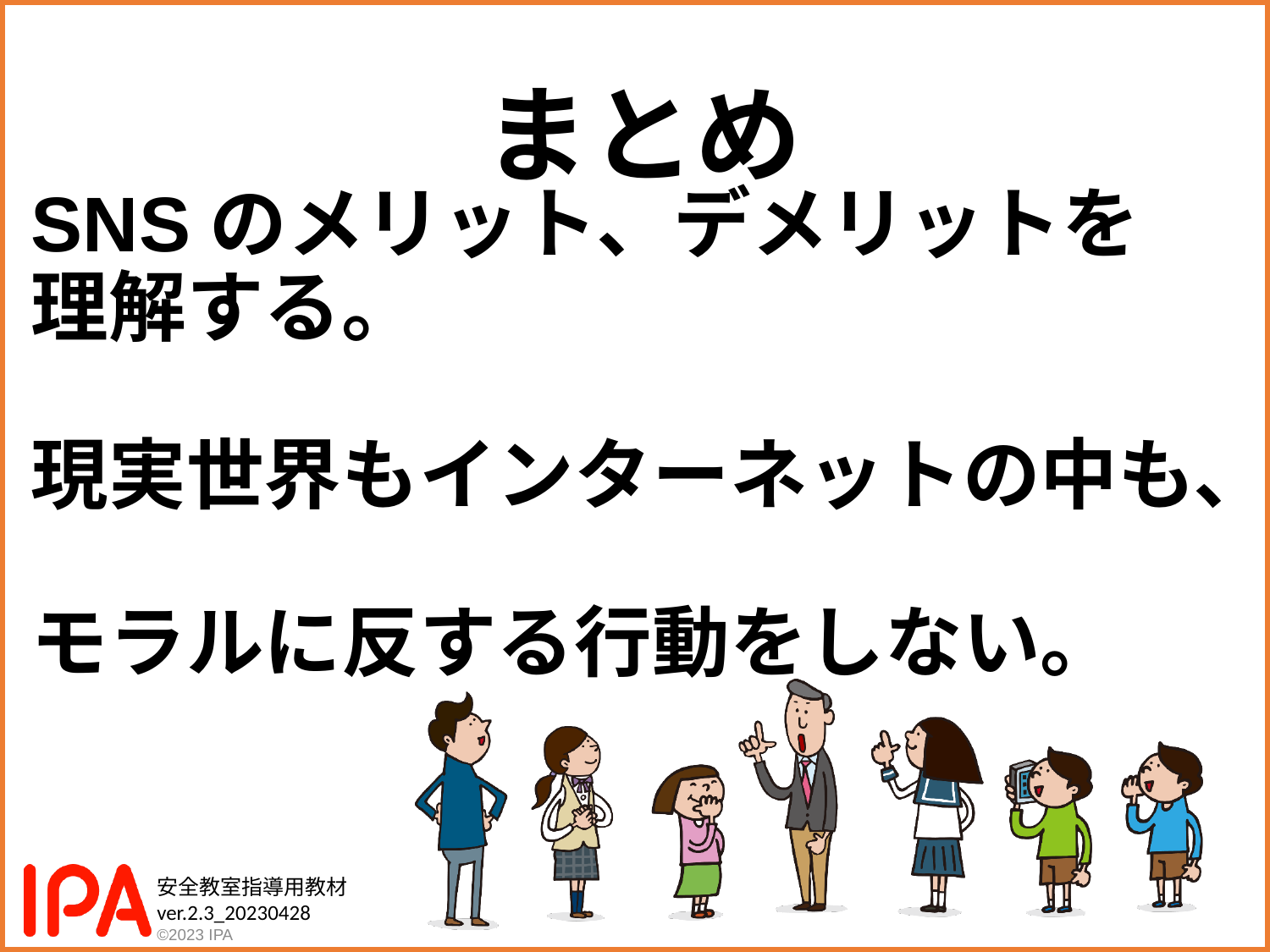

SNSのメリット、デメリットを
理解する。
現実世界もインターネットの中も、
モラルに反する行動をしない。